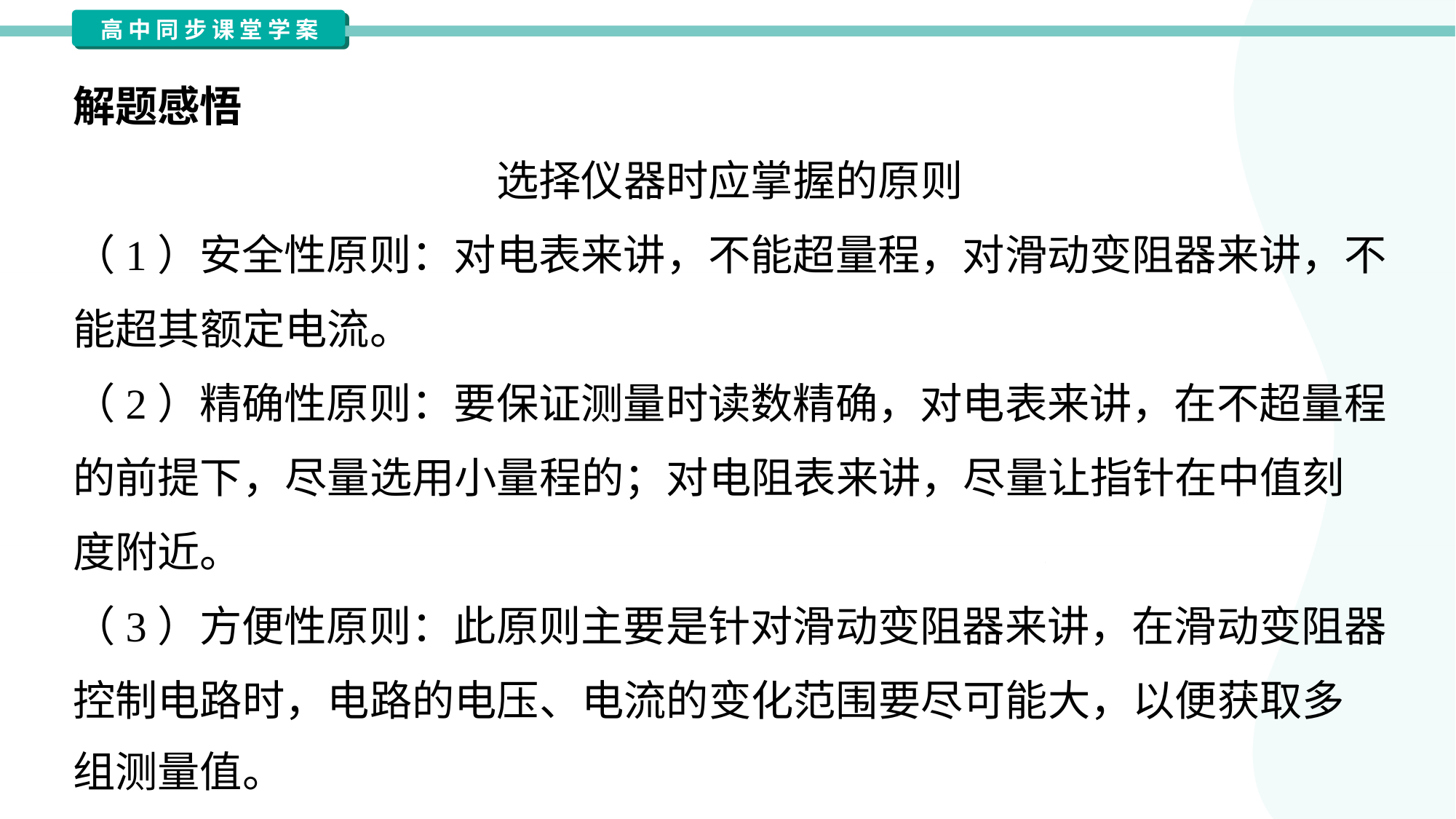

解题感悟
选择仪器时应掌握的原则
（1）安全性原则：对电表来讲，不能超量程，对滑动变阻器来讲，不
能超其额定电流。
（2）精确性原则：要保证测量时读数精确，对电表来讲，在不超量程
的前提下，尽量选用小量程的；对电阻表来讲，尽量让指针在中值刻
度附近。
（3）方便性原则：此原则主要是针对滑动变阻器来讲，在滑动变阻器
控制电路时，电路的电压、电流的变化范围要尽可能大，以便获取多
组测量值。